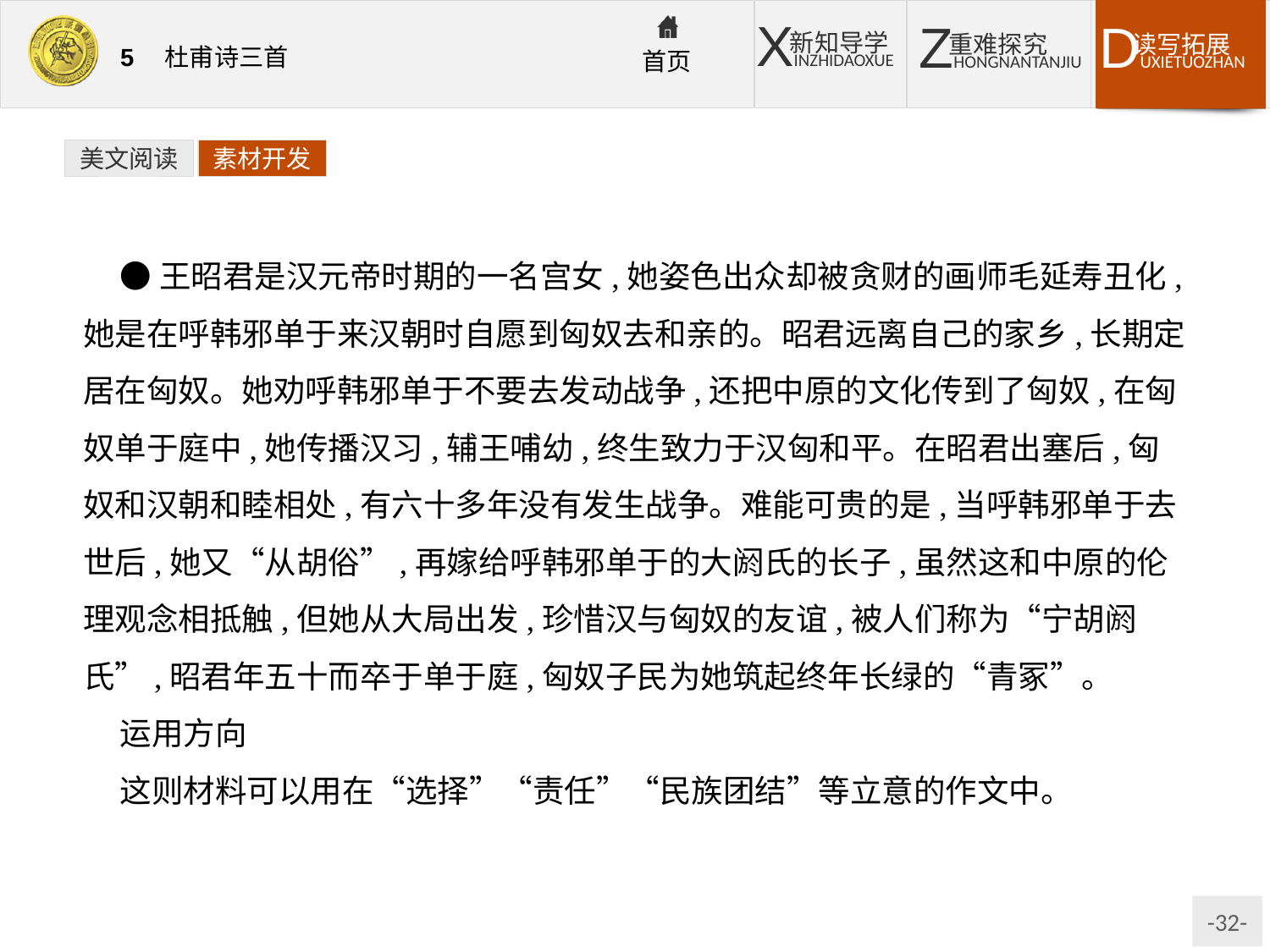

美文阅读
素材开发
●王昭君是汉元帝时期的一名宫女,她姿色出众却被贪财的画师毛延寿丑化,她是在呼韩邪单于来汉朝时自愿到匈奴去和亲的。昭君远离自己的家乡,长期定居在匈奴。她劝呼韩邪单于不要去发动战争,还把中原的文化传到了匈奴,在匈奴单于庭中,她传播汉习,辅王哺幼,终生致力于汉匈和平。在昭君出塞后,匈奴和汉朝和睦相处,有六十多年没有发生战争。难能可贵的是,当呼韩邪单于去世后,她又“从胡俗”,再嫁给呼韩邪单于的大阏氏的长子,虽然这和中原的伦理观念相抵触,但她从大局出发,珍惜汉与匈奴的友谊,被人们称为“宁胡阏氏”,昭君年五十而卒于单于庭,匈奴子民为她筑起终年长绿的“青冢”。
运用方向
这则材料可以用在“选择”“责任”“民族团结”等立意的作文中。